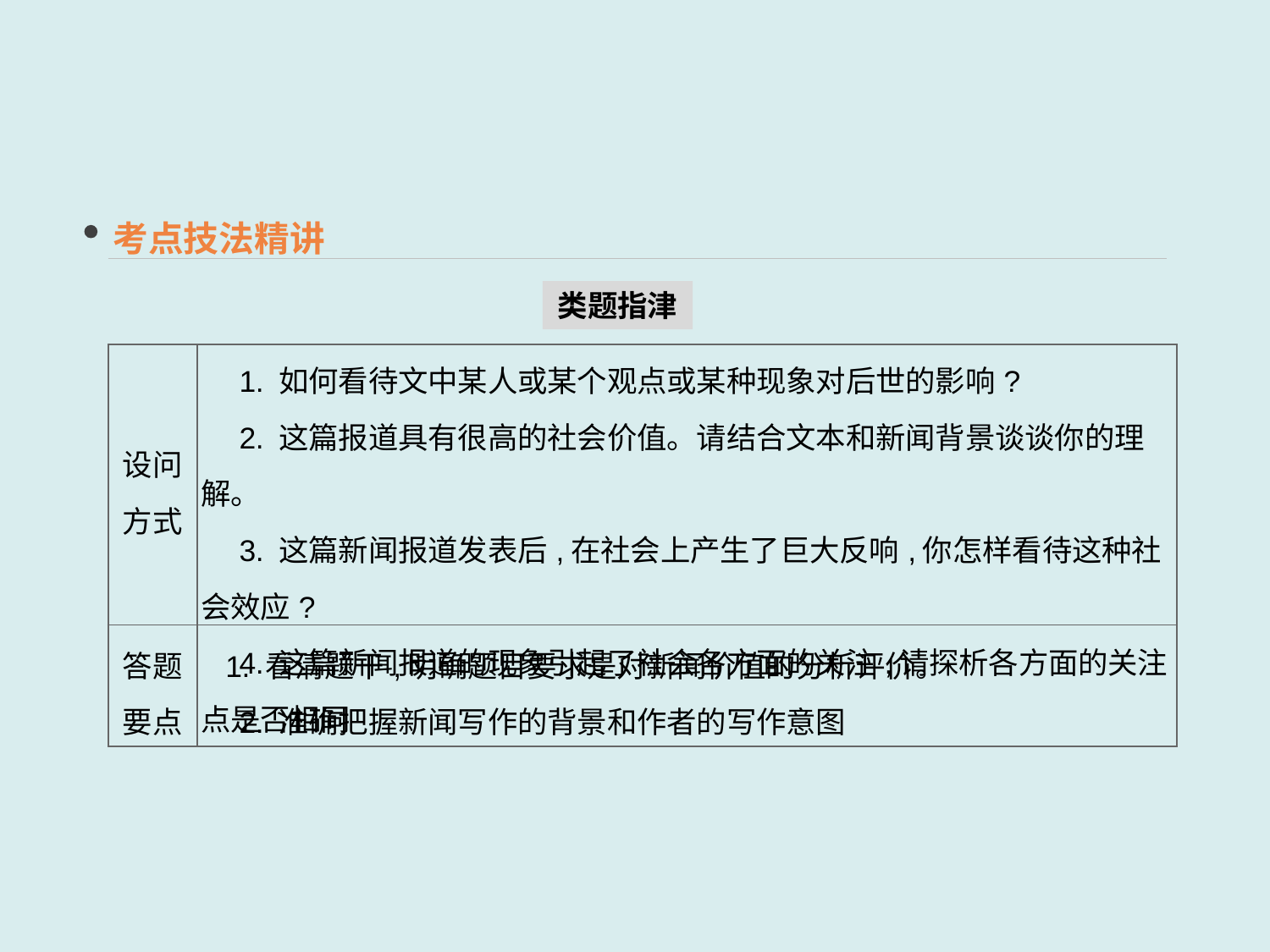

考点技法精讲

类题指津
| 设问方式 | 1. 如何看待文中某人或某个观点或某种现象对后世的影响? 　2. 这篇报道具有很高的社会价值。请结合文本和新闻背景谈谈你的理解。 　3. 这篇新闻报道发表后,在社会上产生了巨大反响,你怎样看待这种社会效应? 　4. 这篇新闻报道的现象引起了社会各方面的关注,请探析各方面的关注点是否相同 |
| --- | --- |
| 答题要点 | 1. 看清题干,明确题目要求是对新闻价值的分析评价。 　2. 准确把握新闻写作的背景和作者的写作意图 |